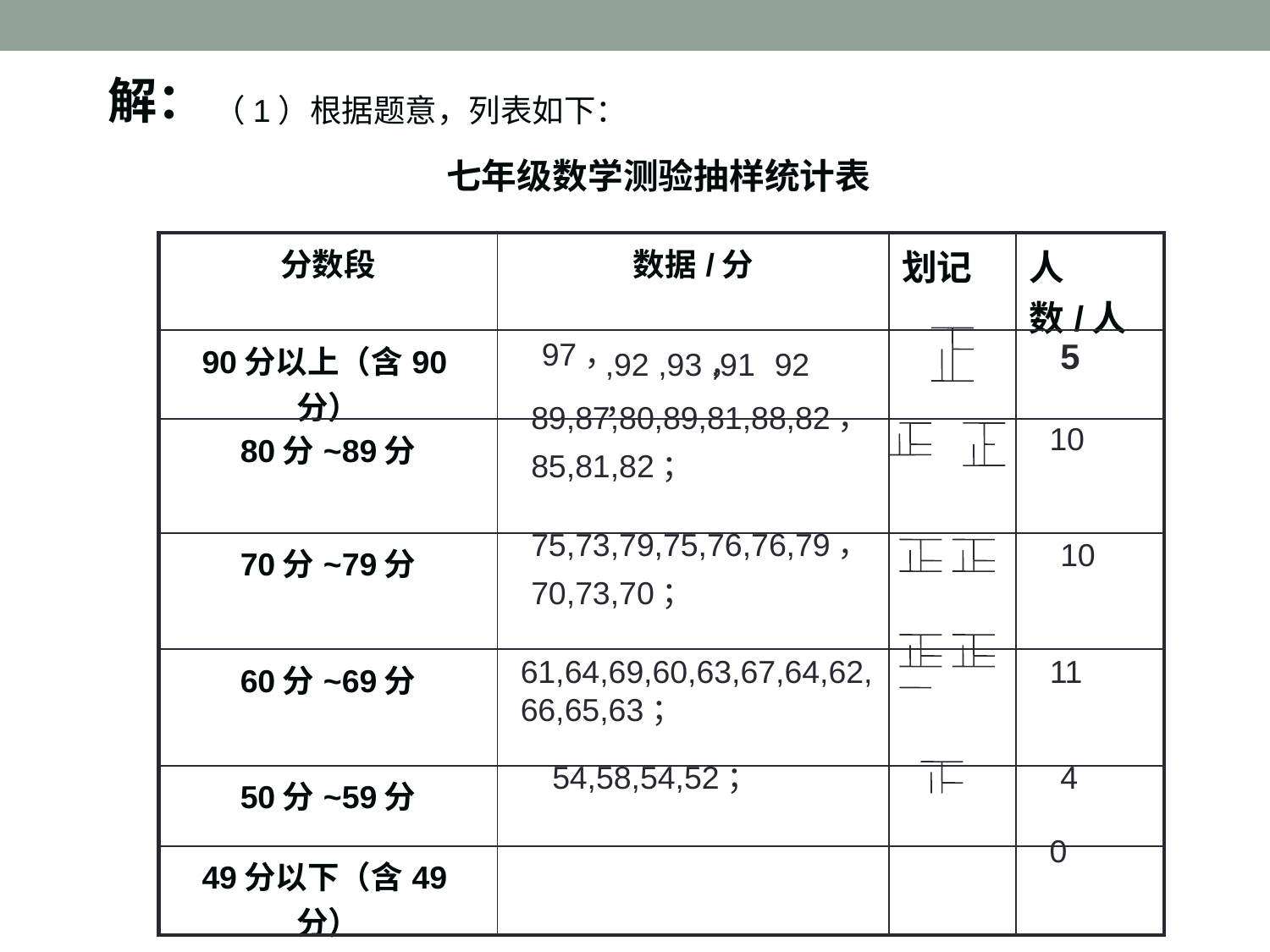

解：
（1）根据题意，列表如下：

七年级数学测验抽样统计表
| 分数段 | 数据/分 | 划记 | 人数/人 |
| --- | --- | --- | --- |
| 90分以上（含90分） |  |  |  |
| 80分~89分 |  |  |  |
| 70分~79分 |  |  |  |
| 60分~69分 |  |  |  |
| 50分~59分 |  |  |  |
| 49分以下（含49分） |  |  |  |
97，

5
,92，
,93，
,91
92

89,87,80,89,81,88,82，
85,81,82；
10

75,73,79,75,76,76,79，
70,73,70；
10

61,64,69,60,63,67,64,62,66,65,63；
11
54,58,54,52；
4

0